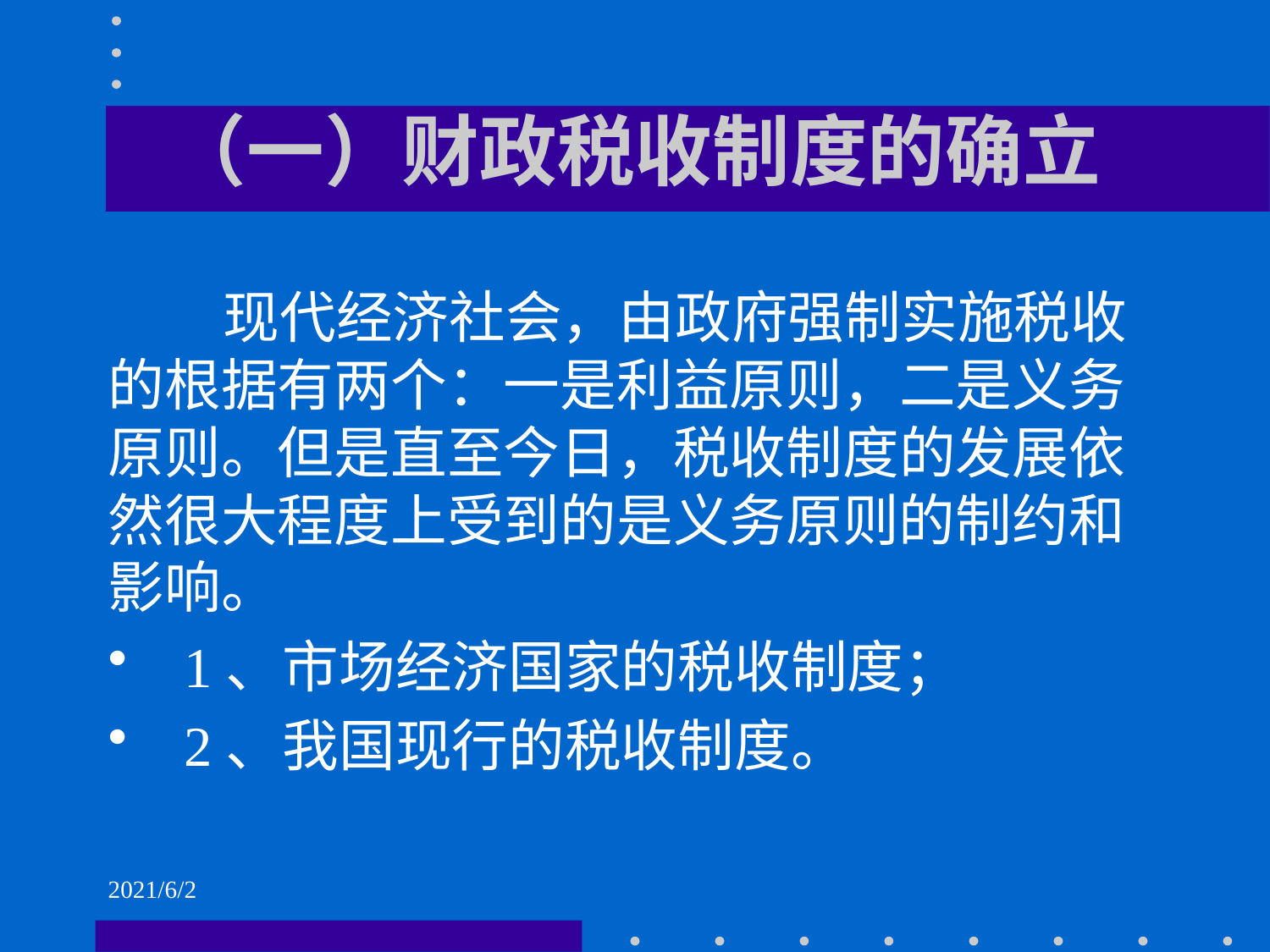

# （一）财政税收制度的确立
        现代经济社会，由政府强制实施税收的根据有两个：一是利益原则，二是义务原则。但是直至今日，税收制度的发展依然很大程度上受到的是义务原则的制约和影响。
  1、市场经济国家的税收制度；
  2、我国现行的税收制度。
2021/6/2